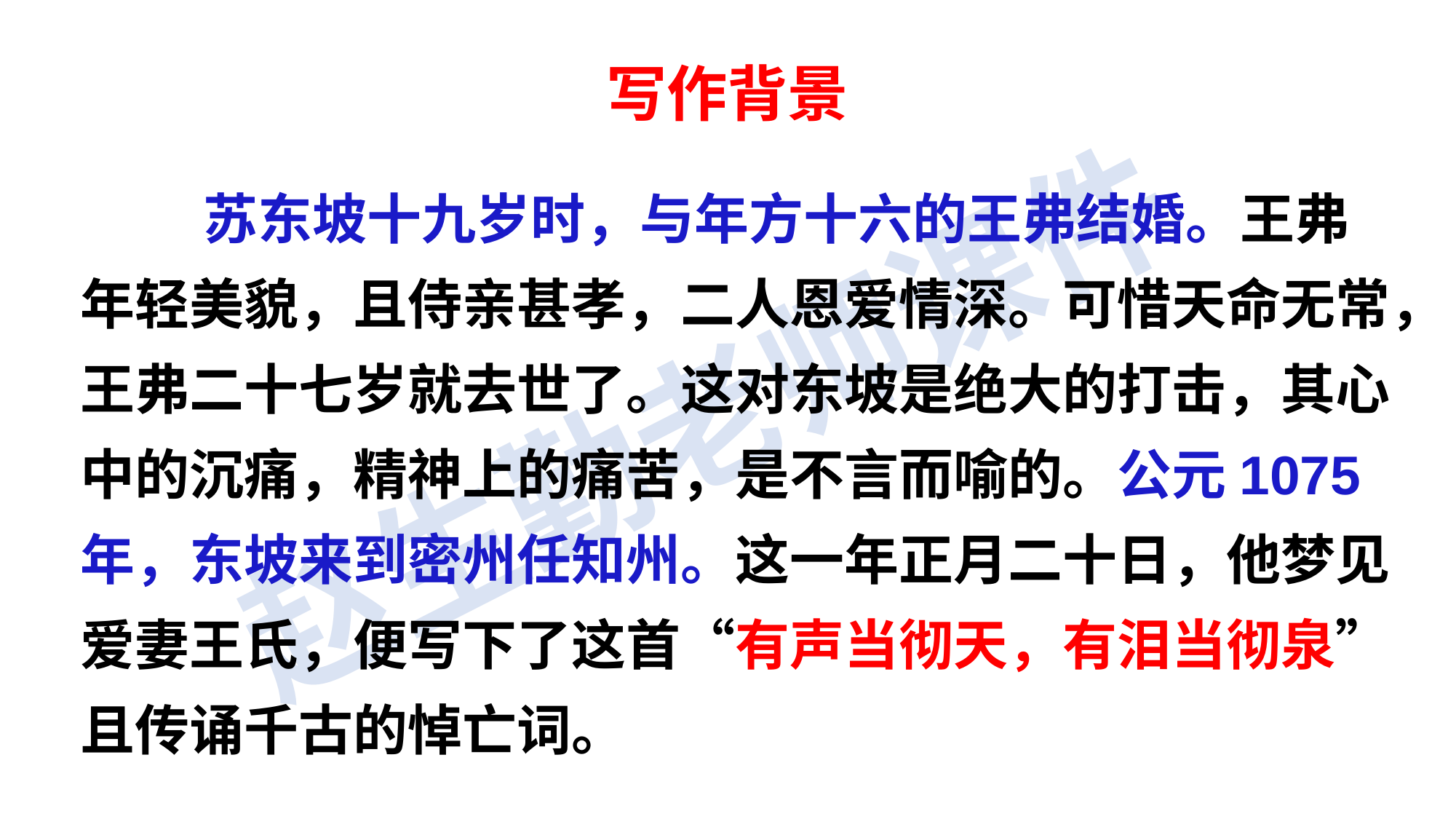

写作背景
         苏东坡十九岁时，与年方十六的王弗结婚。王弗年轻美貌，且侍亲甚孝，二人恩爱情深。可惜天命无常，王弗二十七岁就去世了。这对东坡是绝大的打击，其心中的沉痛，精神上的痛苦，是不言而喻的。公元1075年，东坡来到密州任知州。这一年正月二十日，他梦见爱妻王氏，便写下了这首“有声当彻天，有泪当彻泉”且传诵千古的悼亡词。